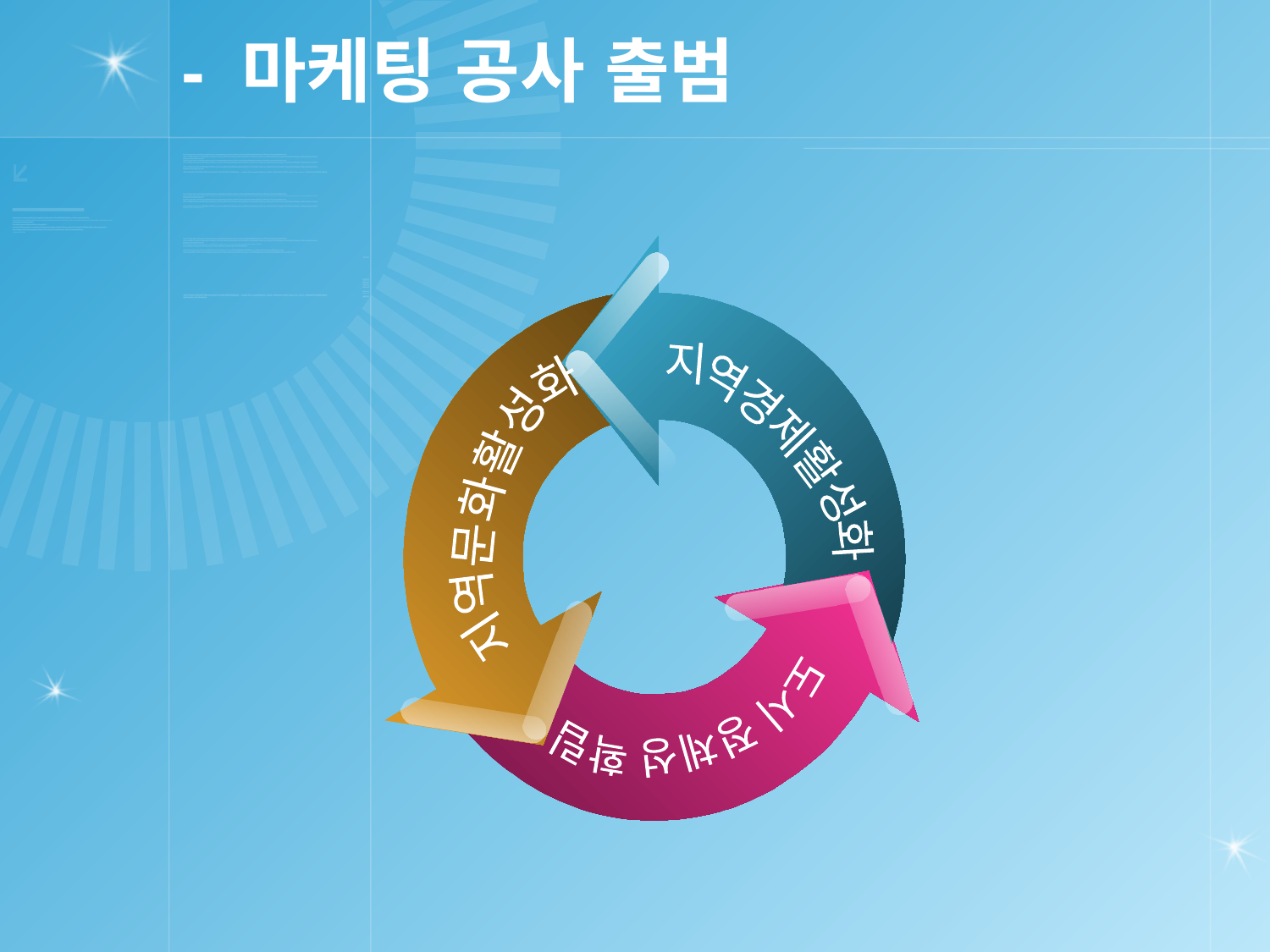

# - 마케팅 공사 출범

지역경제활성화
 지역문화활성화

도시 정체성 확립